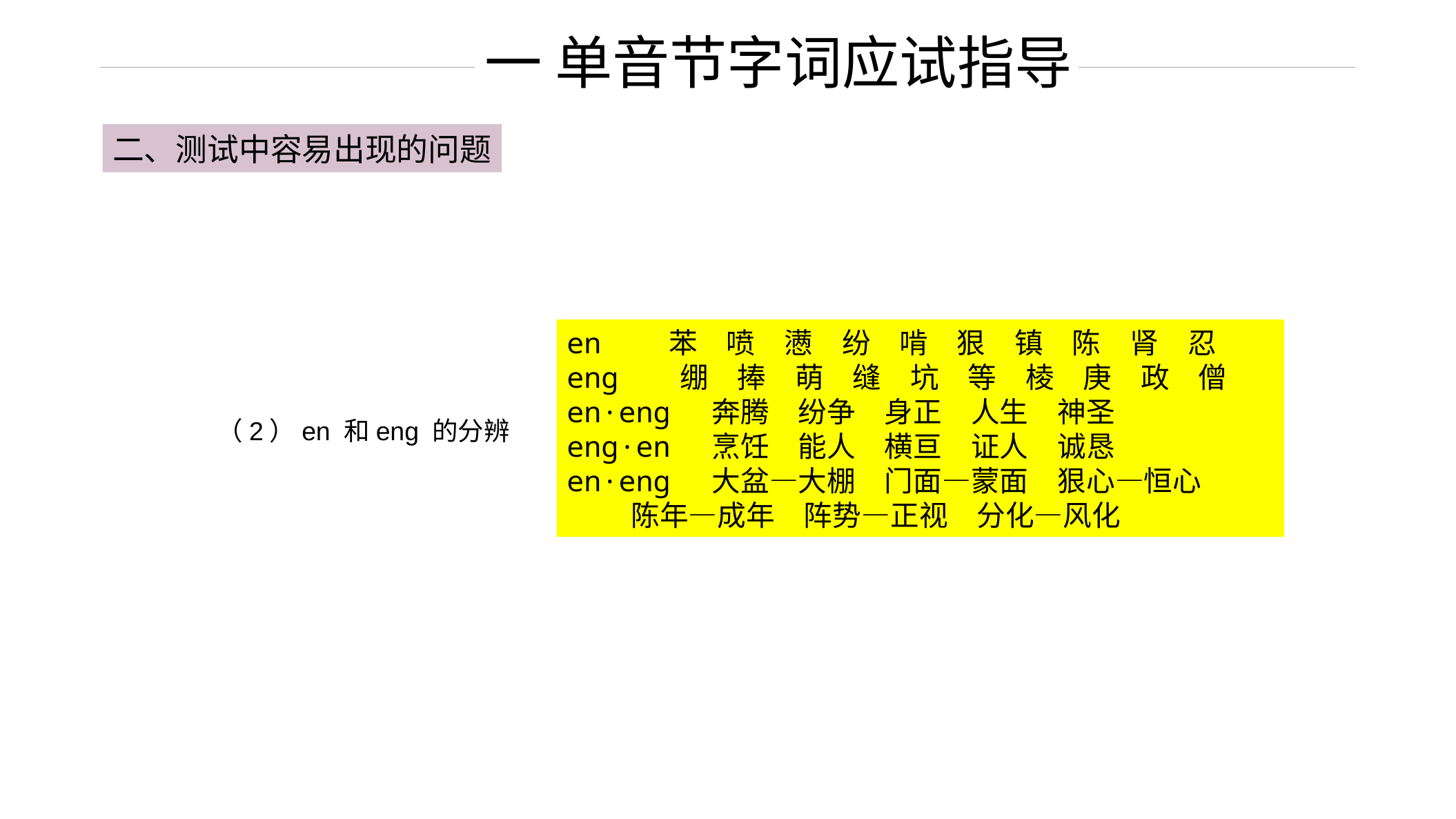

一 单音节字词应试指导
二、测试中容易出现的问题
en　     苯　喷　懑　纷　啃　狠　镇　陈　肾　忍
enɡ　    绷　捧　萌　缝　坑　等　棱　庚　政　僧
en·enɡ  奔腾　纷争　身正　人生　神圣
enɡ·en  烹饪　能人　横亘　证人　诚恳
en·enɡ  大盆—大棚　门面—蒙面　狠心—恒心
         陈年—成年　阵势—正视　分化—风化
（2）en 和enɡ 的分辨